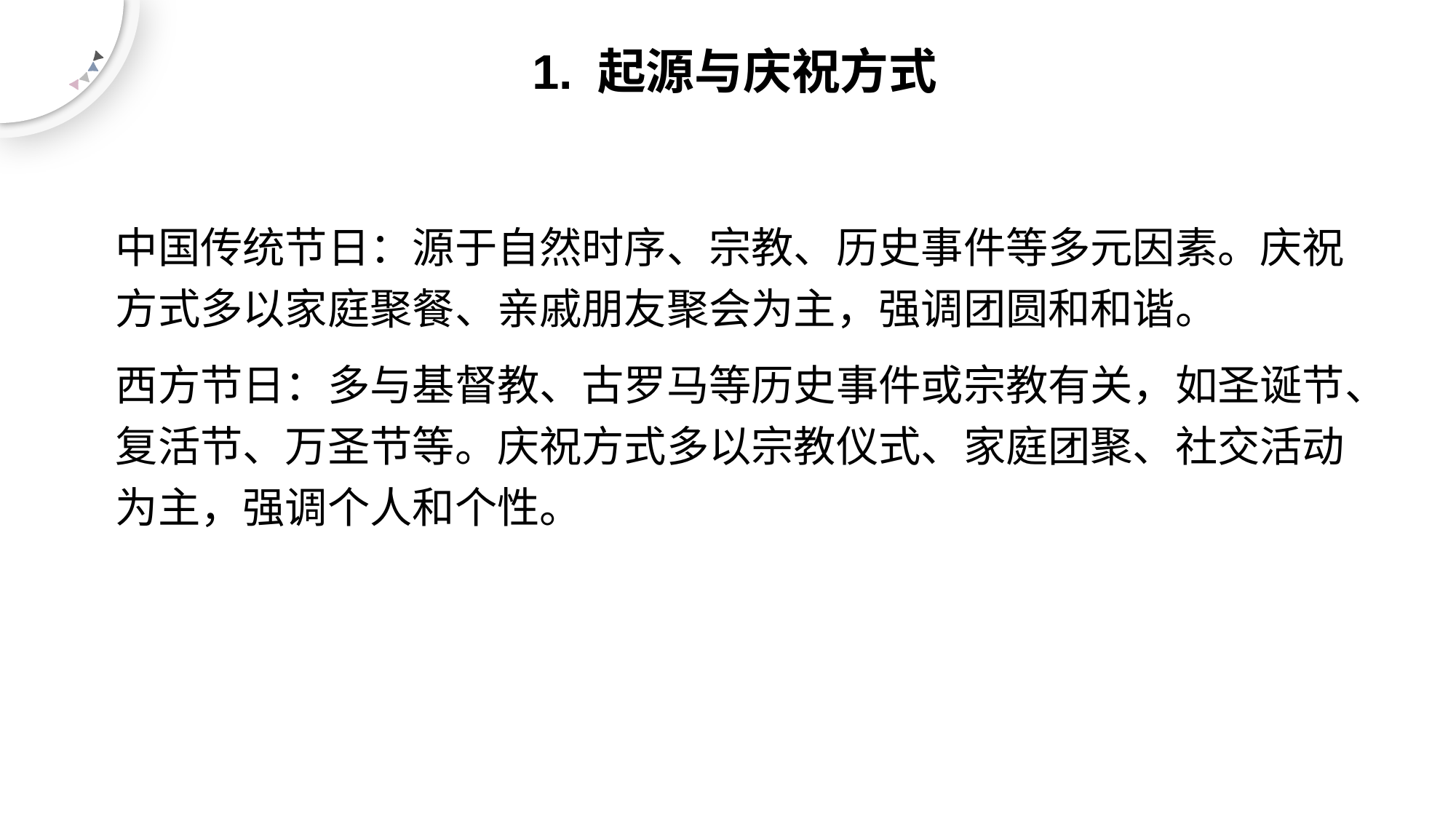

# 1. 起源与庆祝方式
中国传统节日：源于自然时序、宗教、历史事件等多元因素。庆祝方式多以家庭聚餐、亲戚朋友聚会为主，强调团圆和和谐。
西方节日：多与基督教、古罗马等历史事件或宗教有关，如圣诞节、复活节、万圣节等。庆祝方式多以宗教仪式、家庭团聚、社交活动为主，强调个人和个性。